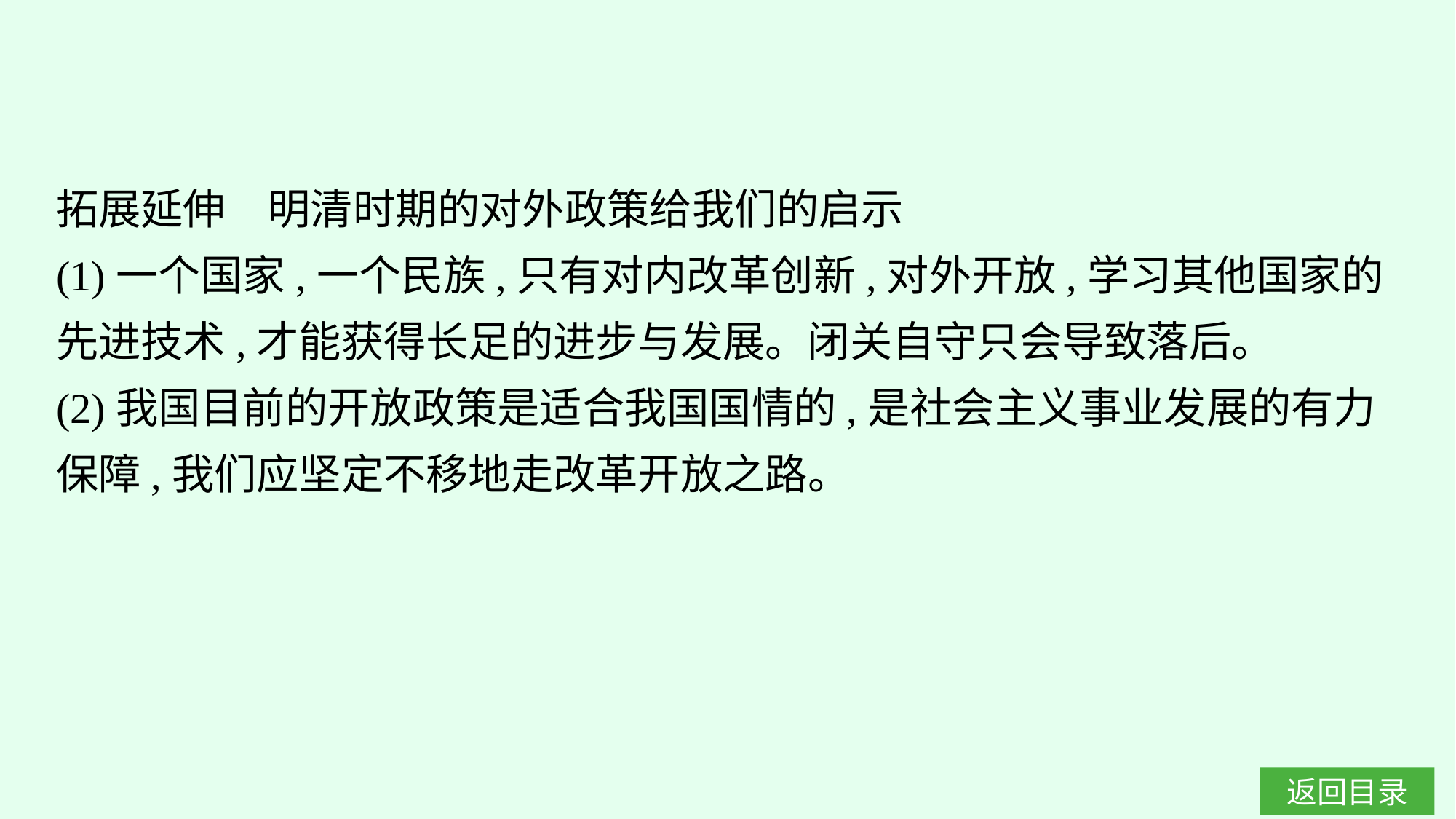

拓展延伸　明清时期的对外政策给我们的启示
(1)一个国家,一个民族,只有对内改革创新,对外开放,学习其他国家的先进技术,才能获得长足的进步与发展。闭关自守只会导致落后。
(2)我国目前的开放政策是适合我国国情的,是社会主义事业发展的有力保障,我们应坚定不移地走改革开放之路。